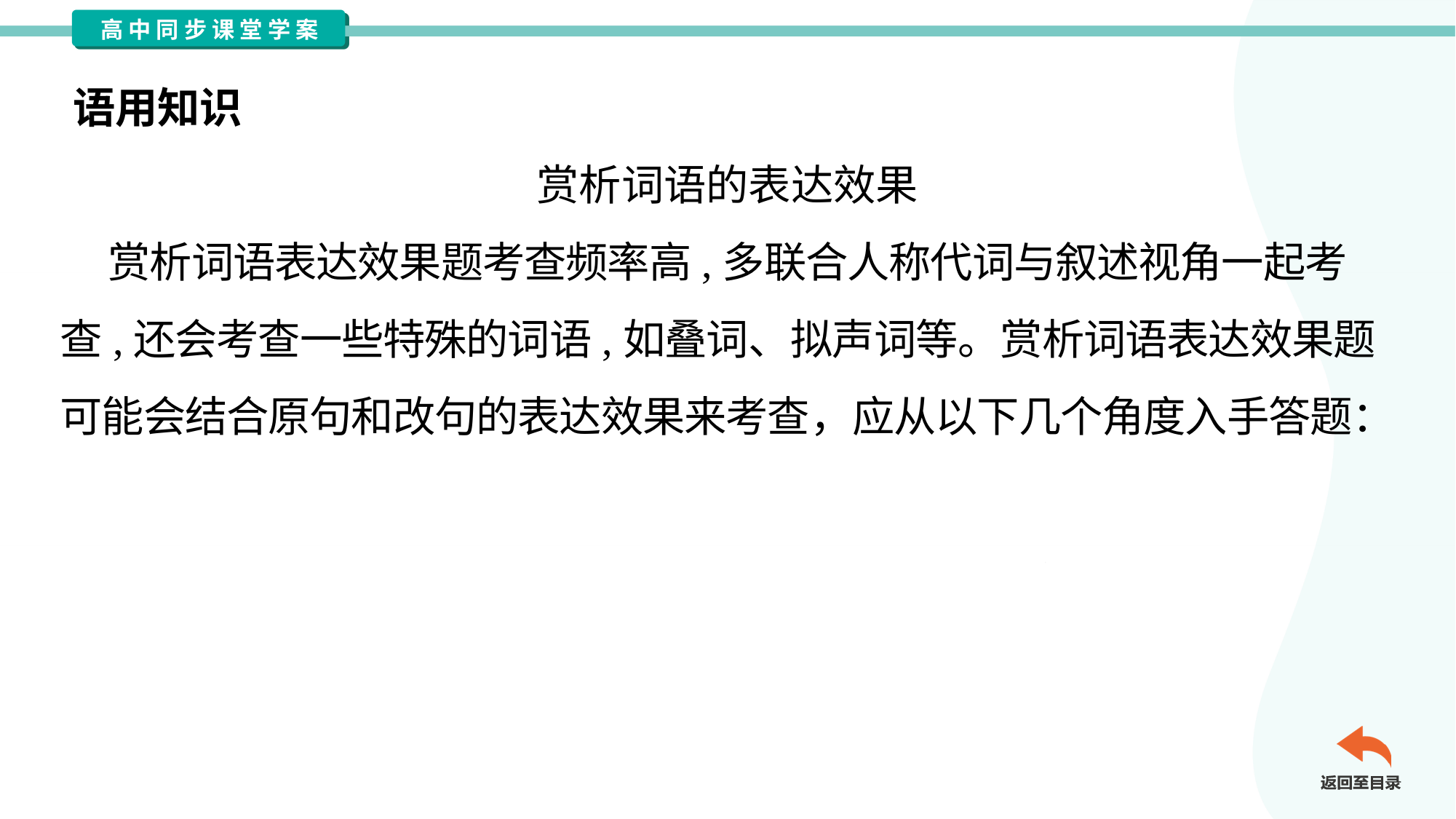

语用知识
赏析词语的表达效果
    赏析词语表达效果题考查频率高,多联合人称代词与叙述视角一起考
查,还会考查一些特殊的词语,如叠词、拟声词等。赏析词语表达效果题
可能会结合原句和改句的表达效果来考查，应从以下几个角度入手答题：